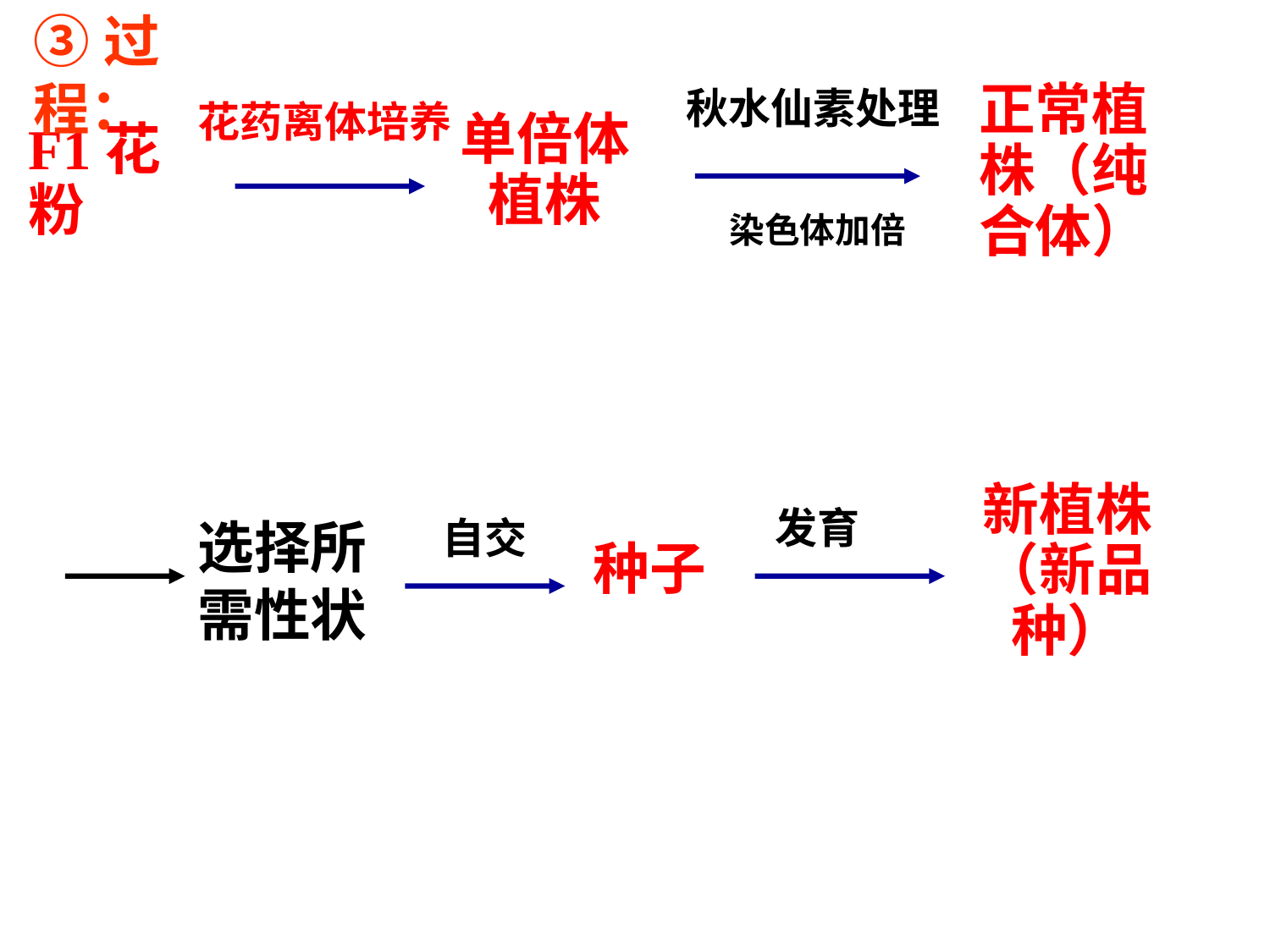

③过程：
秋水仙素处理
正常植株（纯合体）
花药离体培养
单倍体植株
F1花粉

染色体加倍

发育
新植株（新品种）
自交
选择所需性状
种子